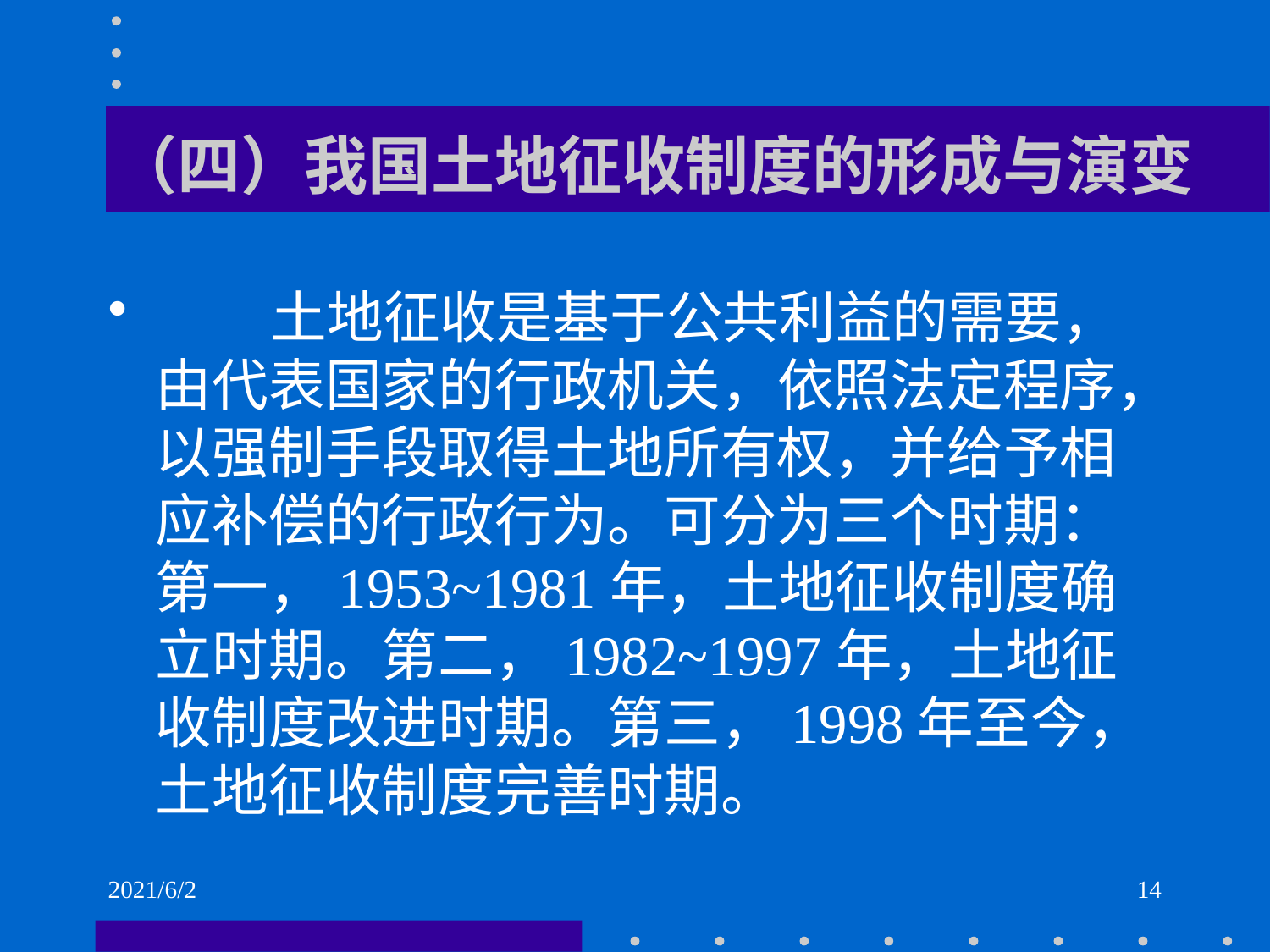

# （四）我国土地征收制度的形成与演变
        土地征收是基于公共利益的需要，由代表国家的行政机关，依照法定程序，以强制手段取得土地所有权，并给予相应补偿的行政行为。可分为三个时期： 第一，1953~1981年，土地征收制度确立时期。第二，1982~1997年，土地征收制度改进时期。第三，1998年至今，土地征收制度完善时期。
2021/6/2
14